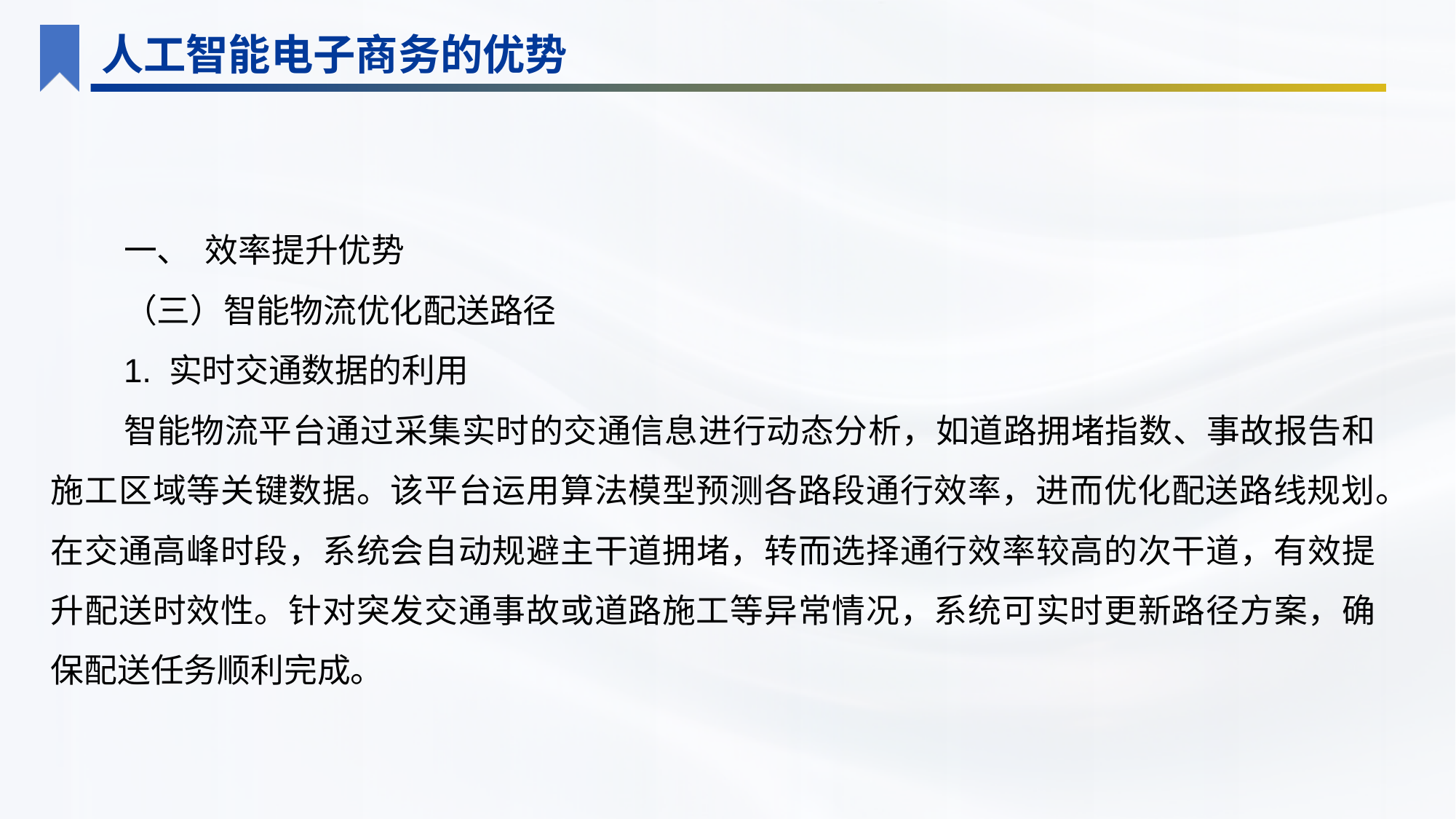

人工智能电子商务的优势
一、  效率提升优势
（三）智能物流优化配送路径
1. 实时交通数据的利用
智能物流平台通过采集实时的交通信息进行动态分析，如道路拥堵指数、事故报告和施工区域等关键数据。该平台运用算法模型预测各路段通行效率，进而优化配送路线规划。在交通高峰时段，系统会自动规避主干道拥堵，转而选择通行效率较高的次干道，有效提升配送时效性。针对突发交通事故或道路施工等异常情况，系统可实时更新路径方案，确保配送任务顺利完成。